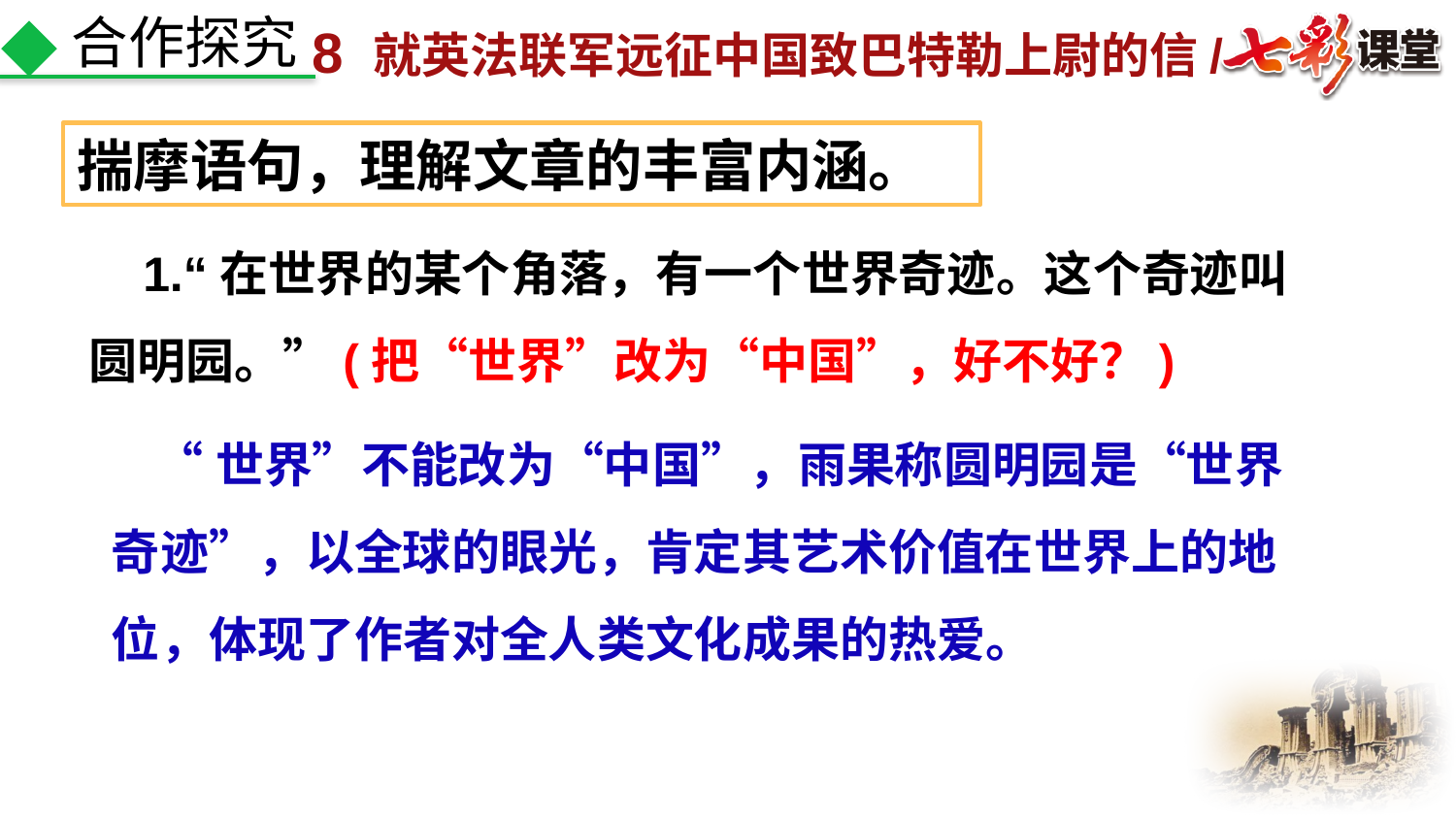

合作探究

揣摩语句，理解文章的丰富内涵。
    1.“在世界的某个角落，有一个世界奇迹。这个奇迹叫圆明园。”(把“世界”改为“中国”，好不好？)
    “世界”不能改为“中国”，雨果称圆明园是“世界奇迹”，以全球的眼光，肯定其艺术价值在世界上的地位，体现了作者对全人类文化成果的热爱。